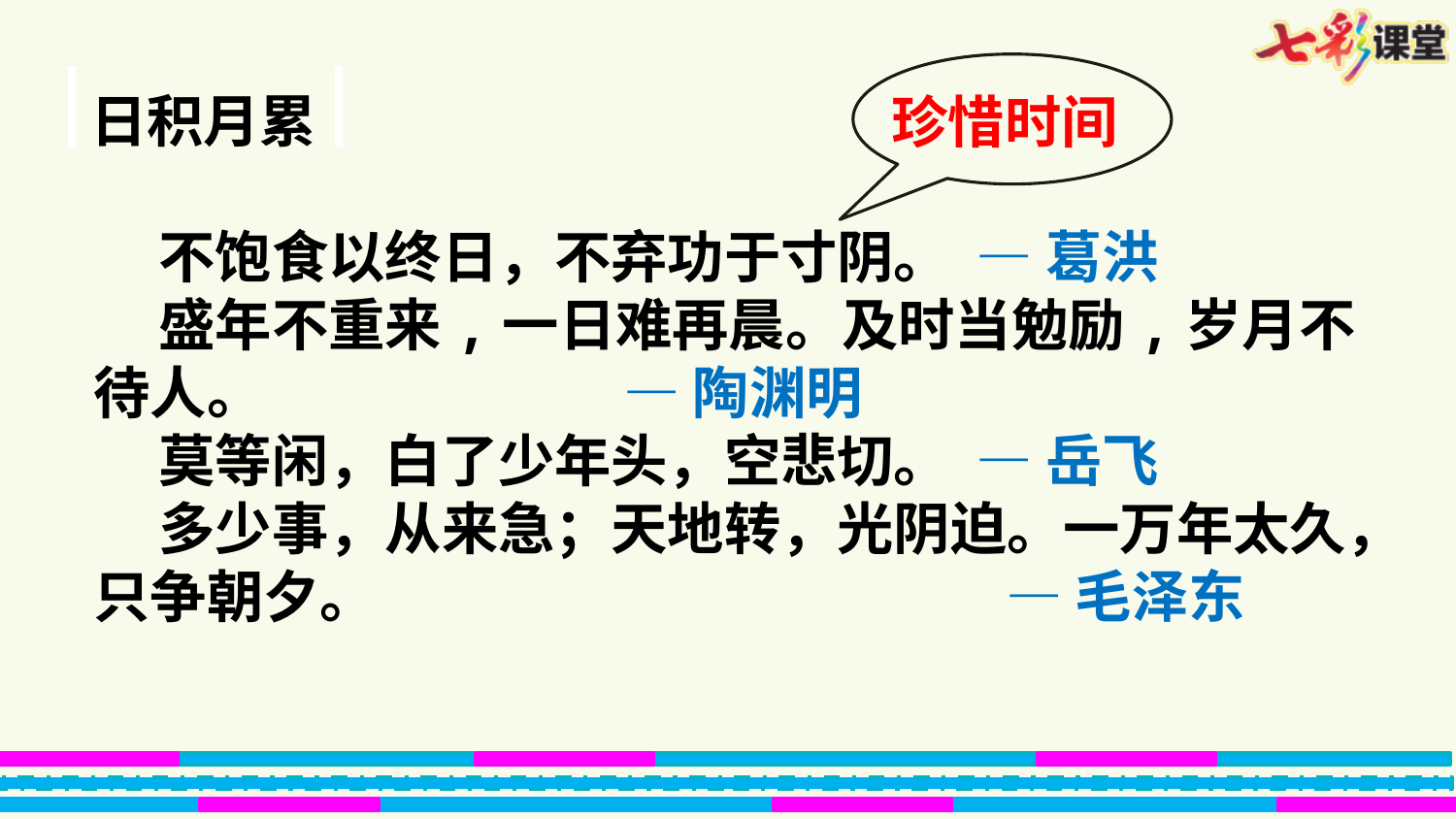

珍惜时间

日积月累
    不饱食以终日，不弃功于寸阴。  — 葛洪
    盛年不重来,一日难再晨。及时当勉励,岁月不待人。                            — 陶渊明
    莫等闲，白了少年头，空悲切。  — 岳飞
    多少事，从来急；天地转，光阴迫。一万年太久，只争朝夕。					   — 毛泽东